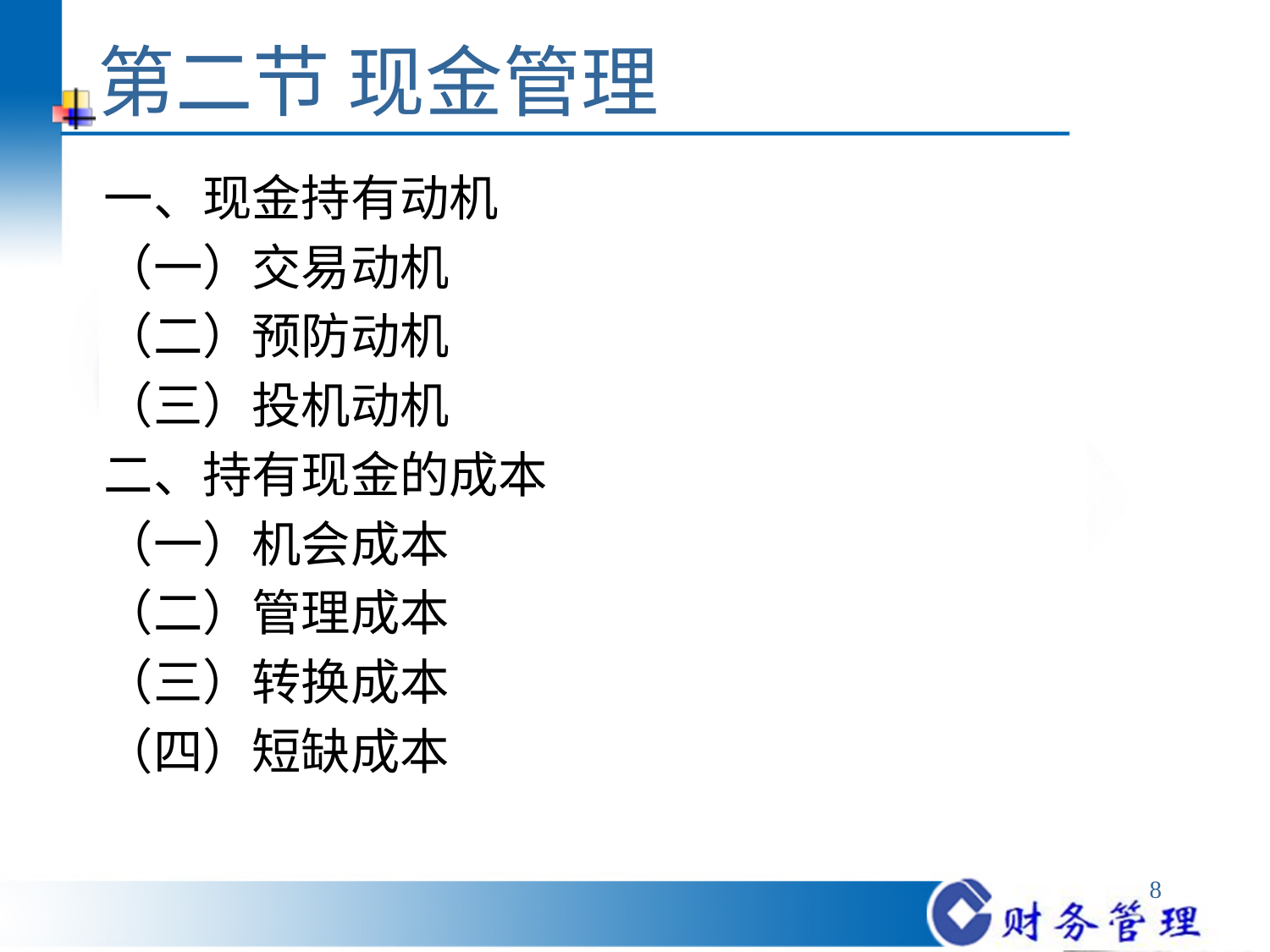

# 第二节 现金管理
一、现金持有动机
（一）交易动机
（二）预防动机
（三）投机动机
二、持有现金的成本
（一）机会成本
（二）管理成本
（三）转换成本
（四）短缺成本

8